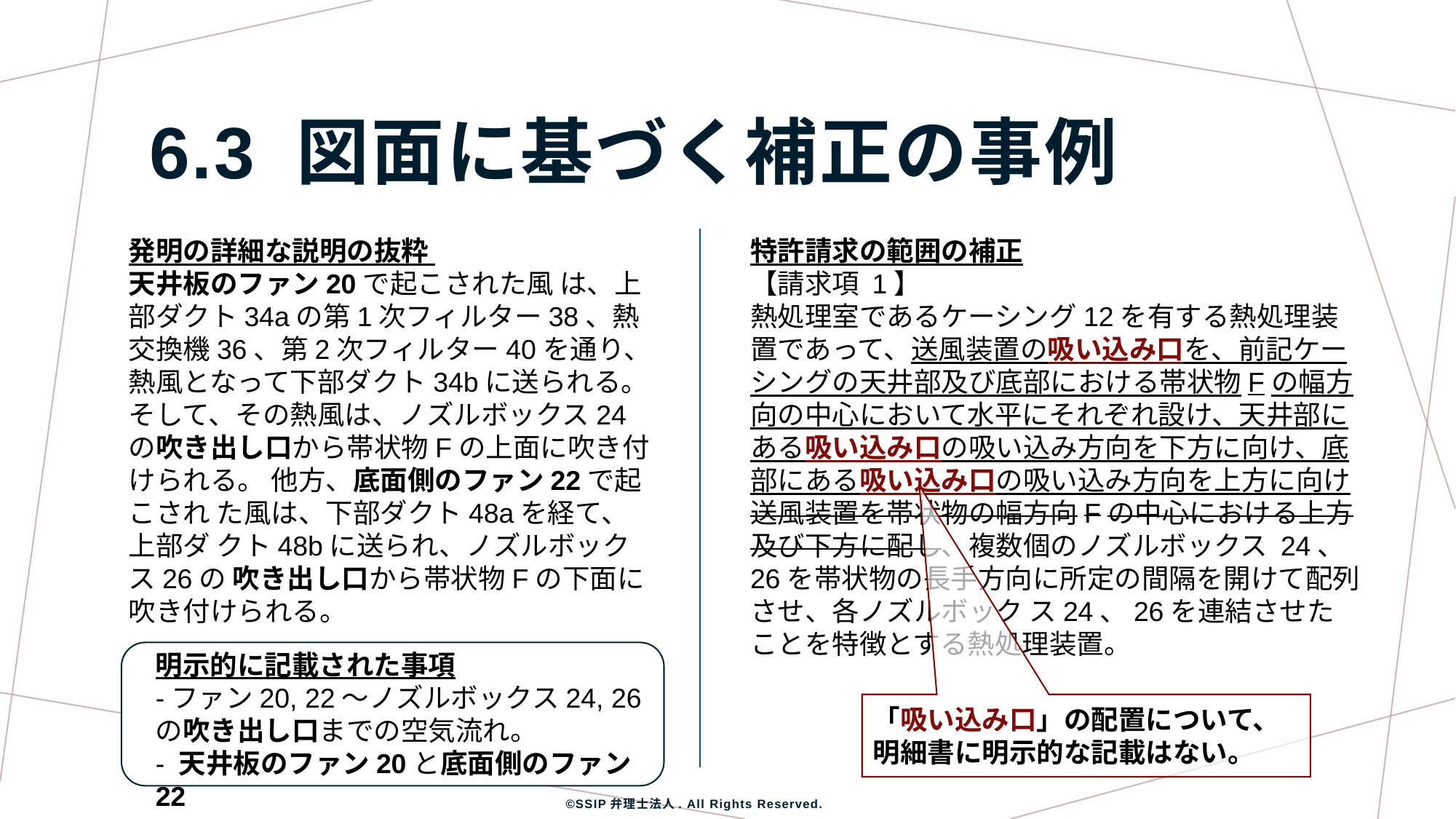

# 6.3 図面に基づく補正の事例
発明の詳細な説明の抜粋
天井板のファン20で起こされた風 は、上部ダクト34aの第1次フィルター38、熱交換機36、第2次フィルター40を通り、熱風となって下部ダクト34bに送られる。そして、その熱風は、ノズルボックス24の吹き出し口から帯状物Fの上面に吹き付けられる。 他方、底面側のファン22で起こされ た風は、下部ダクト48aを経て、上部ダ クト48bに送られ、ノズルボックス26の 吹き出し口から帯状物Fの下面に吹き付けられる。
特許請求の範囲の補正
【請求項 1】
熱処理室であるケーシング12を有する熱処理装置であって、送風装置の吸い込み口を、前記ケーシングの天井部及び底部における帯状物Fの幅方向の中心において水平にそれぞれ設け、天井部にある吸い込み口の吸い込み方向を下方に向け、底部にある吸い込み口の吸い込み方向を上方に向け送風装置を帯状物の幅方向Fの中心における上方及び下方に配し、複数個のノズルボックス 24、26を帯状物の長手方向に所定の間隔を開けて配列させ、各ノズルボック ス24、26を連結させたことを特徴とする熱処理装置。

明示的に記載された事項
-ファン20, 22～ノズルボックス24, 26の吹き出し口までの空気流れ。
- 天井板のファン20と底面側のファン22
「吸い込み口」の配置について、
明細書に明示的な記載はない。
©SSIP弁理士法人. All Rights Reserved.